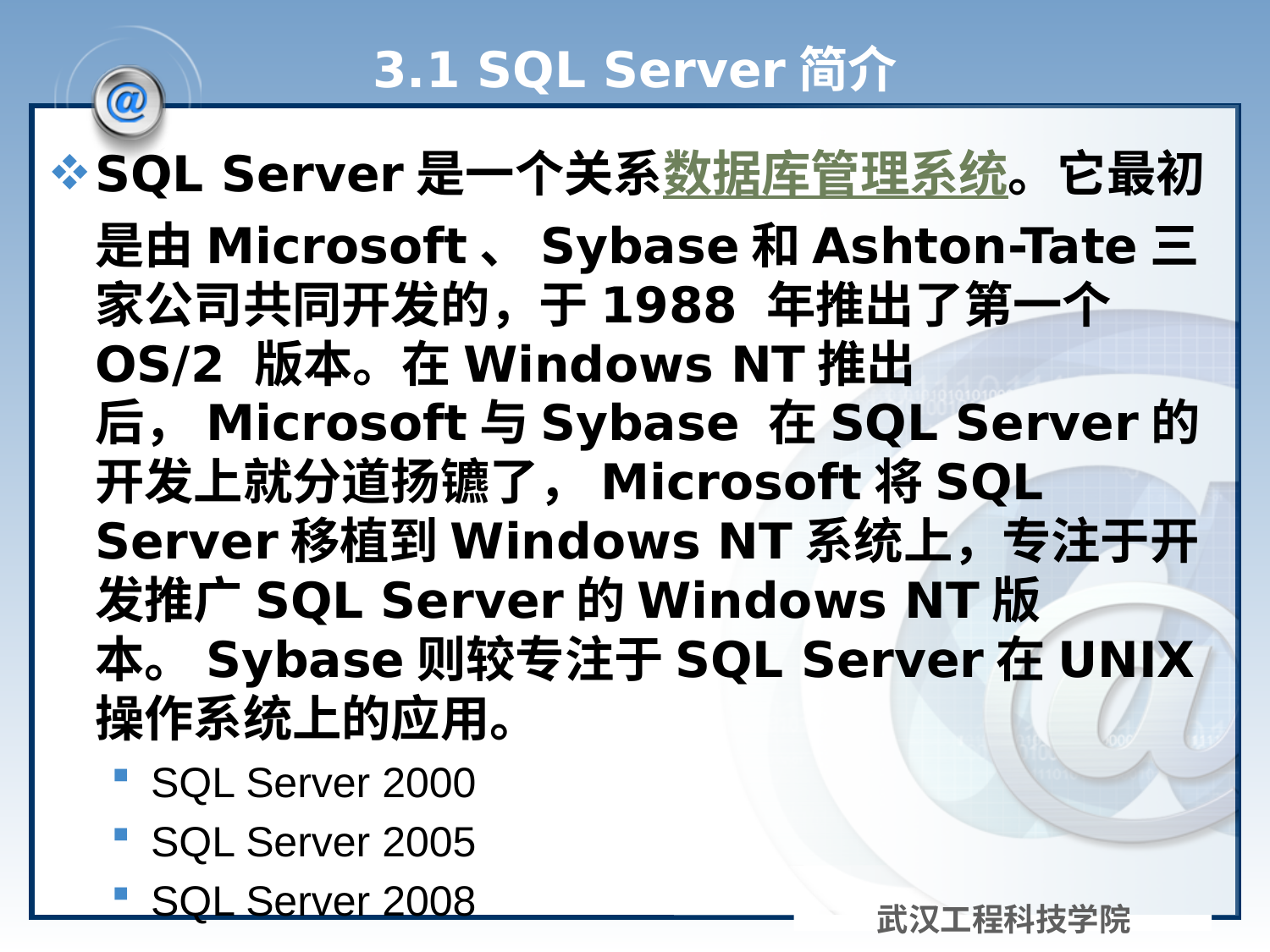

# 3.1 SQL Server简介
SQL Server是一个关系数据库管理系统。它最初是由Microsoft、Sybase和Ashton-Tate三家公司共同开发的，于1988 年推出了第一个OS/2 版本。在Windows NT推出后，Microsoft与Sybase 在SQL Server的开发上就分道扬镳了，Microsoft将SQL Server移植到Windows NT系统上，专注于开发推广SQL Server的Windows NT版本。Sybase则较专注于SQL Server在UNIX 操作系统上的应用。
SQL Server 2000
SQL Server 2005
SQL Server 2008

武汉工程科技学院